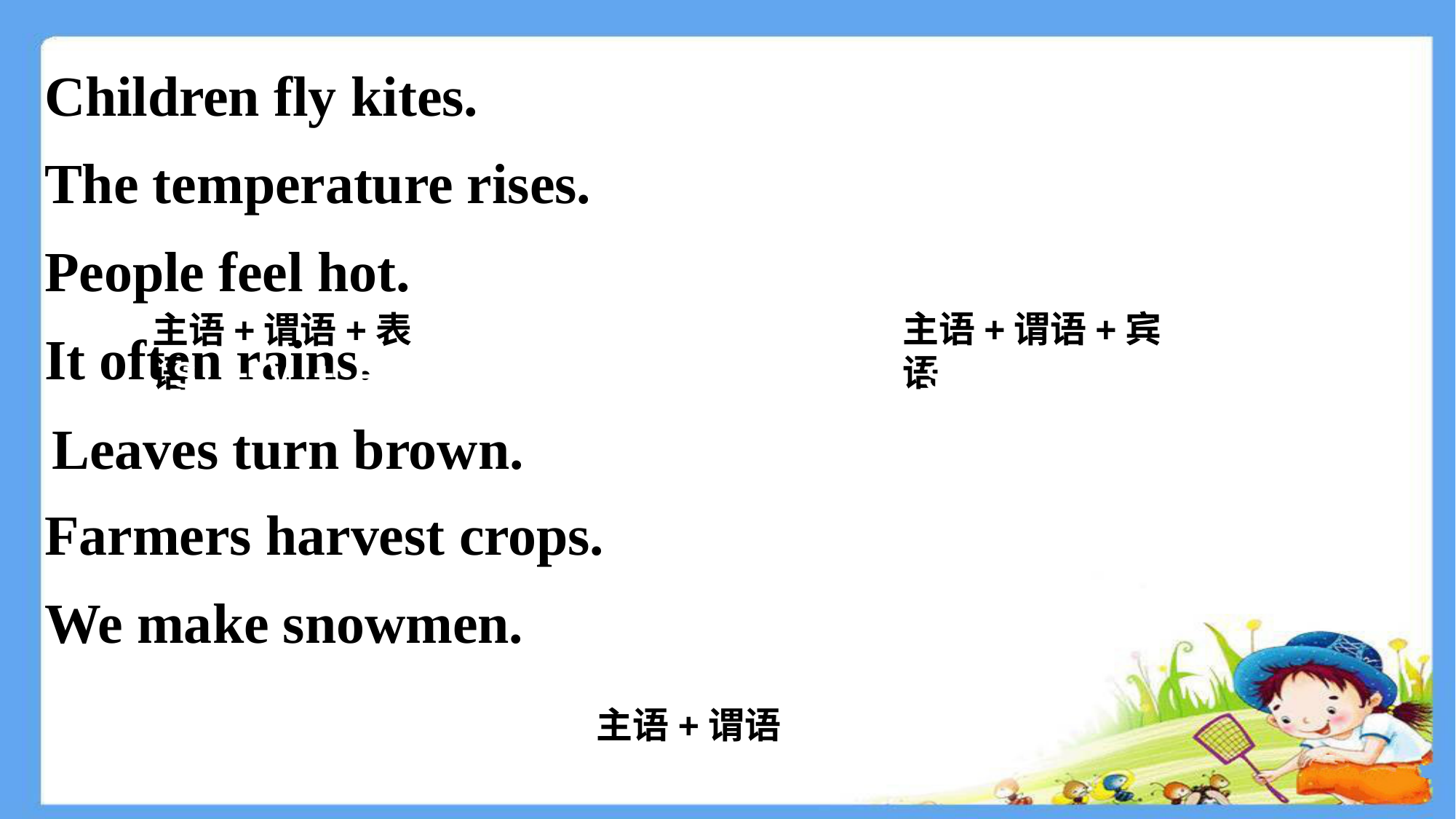

Children fly kites.
The temperature rises.
People feel hot.
主语+谓语+宾语

主语+谓语+表语

It often rains.
  S   +  V  +  P
 S   +  V   +  O
Leaves turn brown.
Farmers harvest crops.
We make snowmen.
主语+谓语

 S    +   V